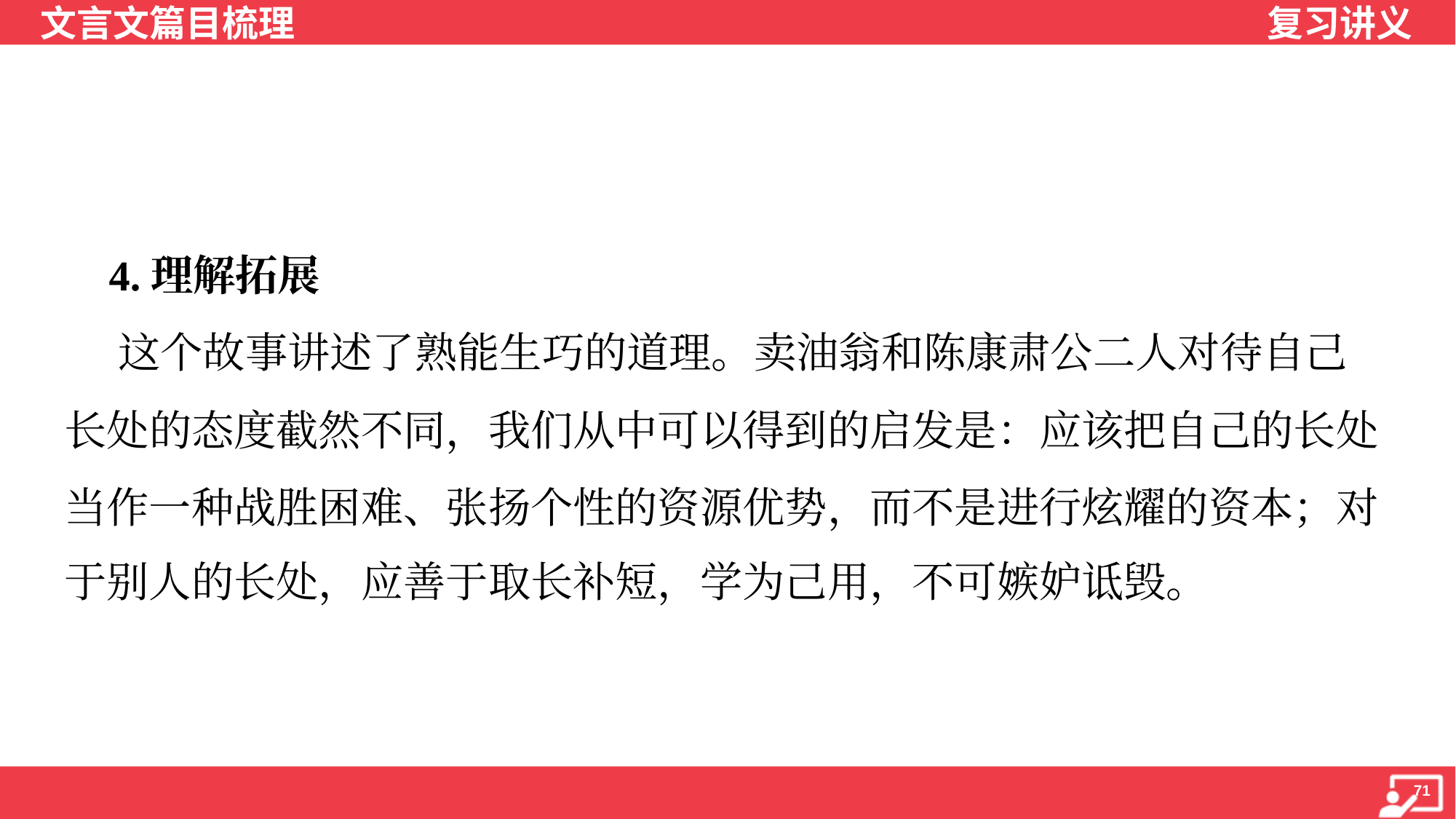

4.理解拓展
    这个故事讲述了熟能生巧的道理。卖油翁和陈康肃公二人对待自己
长处的态度截然不同，我们从中可以得到的启发是：应该把自己的长处
当作一种战胜困难、张扬个性的资源优势，而不是进行炫耀的资本；对
于别人的长处，应善于取长补短，学为己用，不可嫉妒诋毁。